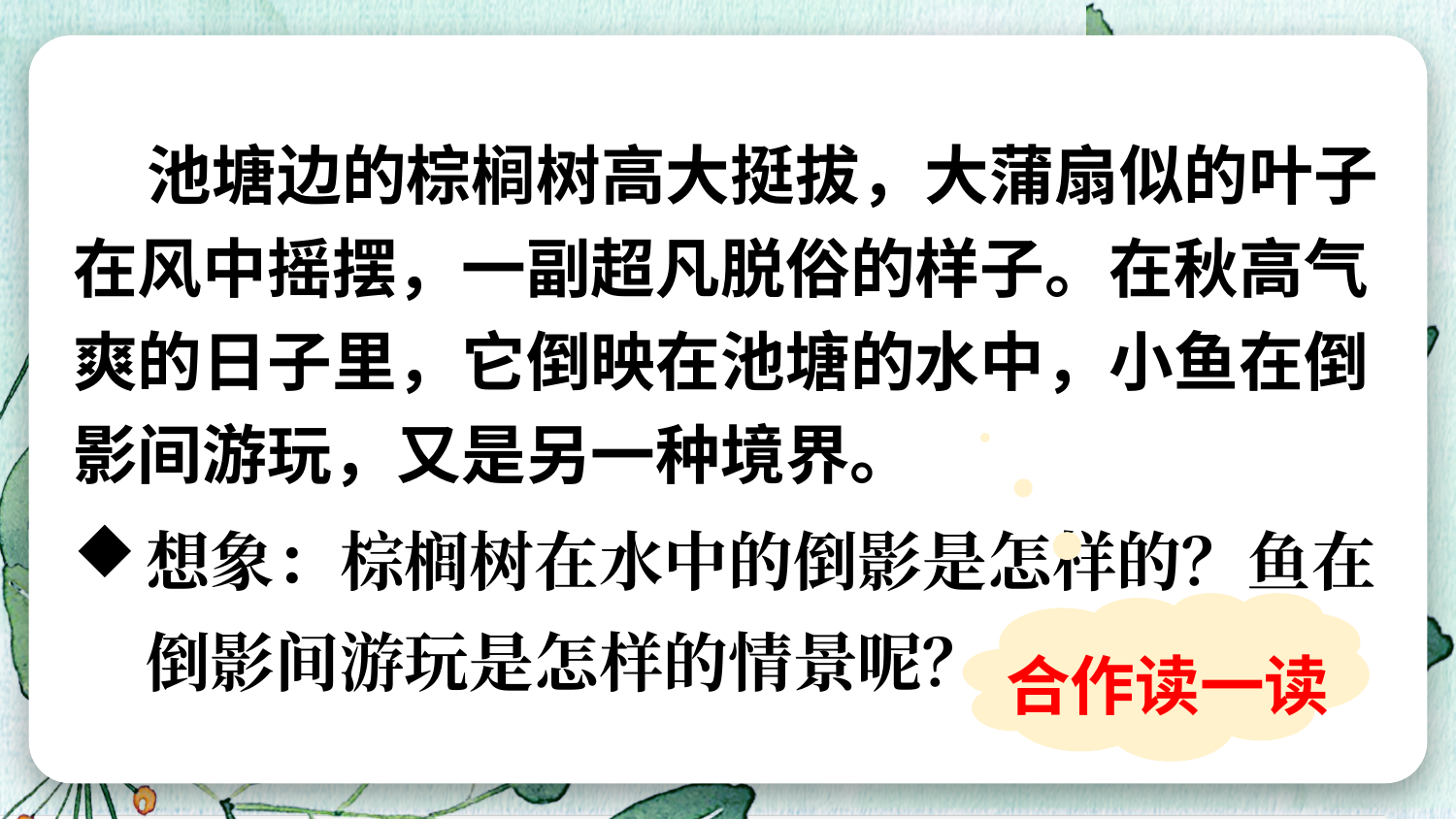

池塘边的棕榈树高大挺拔，大蒲扇似的叶子在风中摇摆，一副超凡脱俗的样子。在秋高气爽的日子里，它倒映在池塘的水中，小鱼在倒影间游玩，又是另一种境界。
想象：棕榈树在水中的倒影是怎样的？鱼在倒影间游玩是怎样的情景呢？

合作读一读